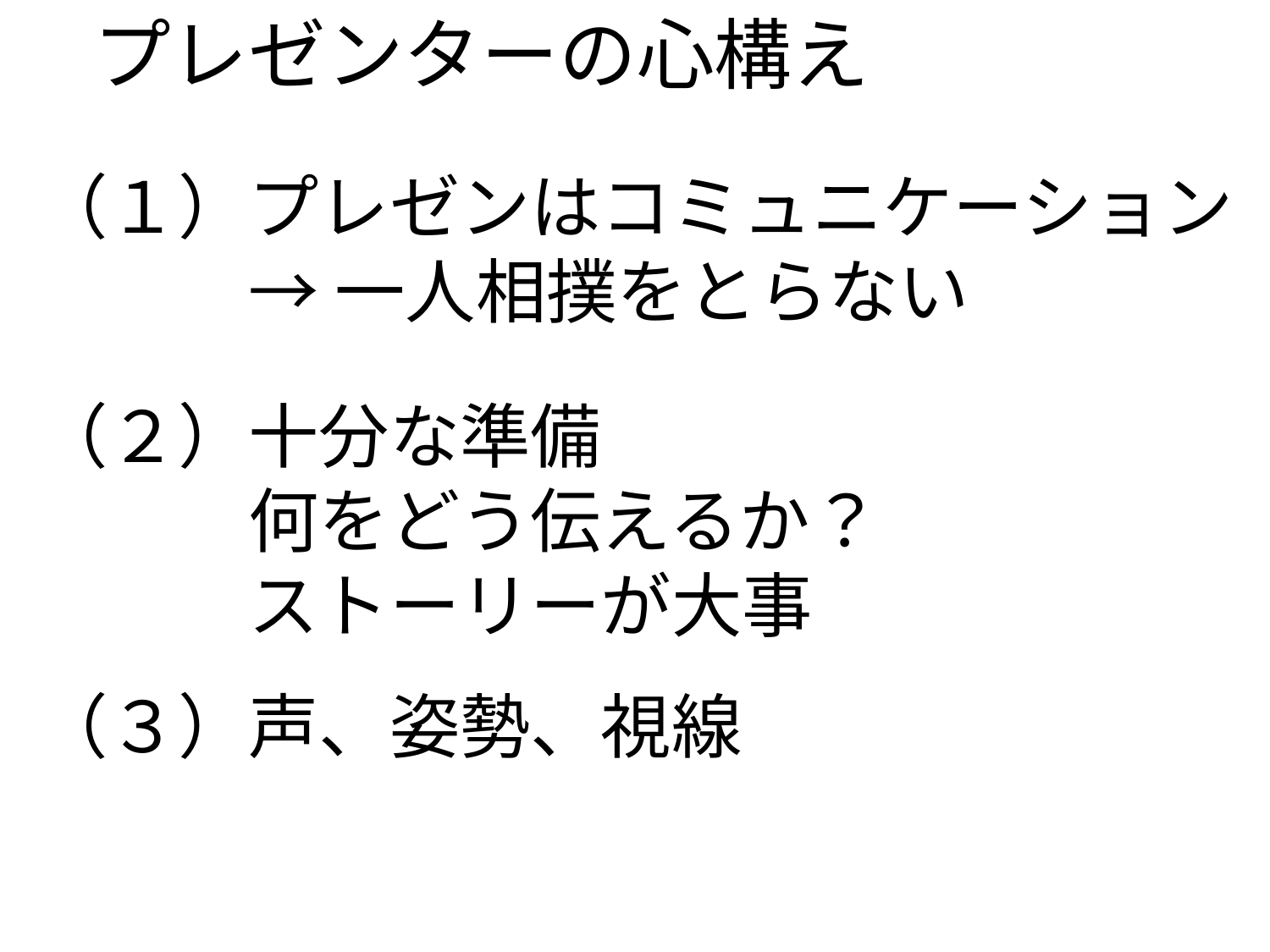

プレゼンターの心構え
（１）プレゼンはコミュニケーション
　　　→ 一人相撲をとらない
（２）十分な準備
　　　何をどう伝えるか？
　　　ストーリーが大事
（３）声、姿勢、視線